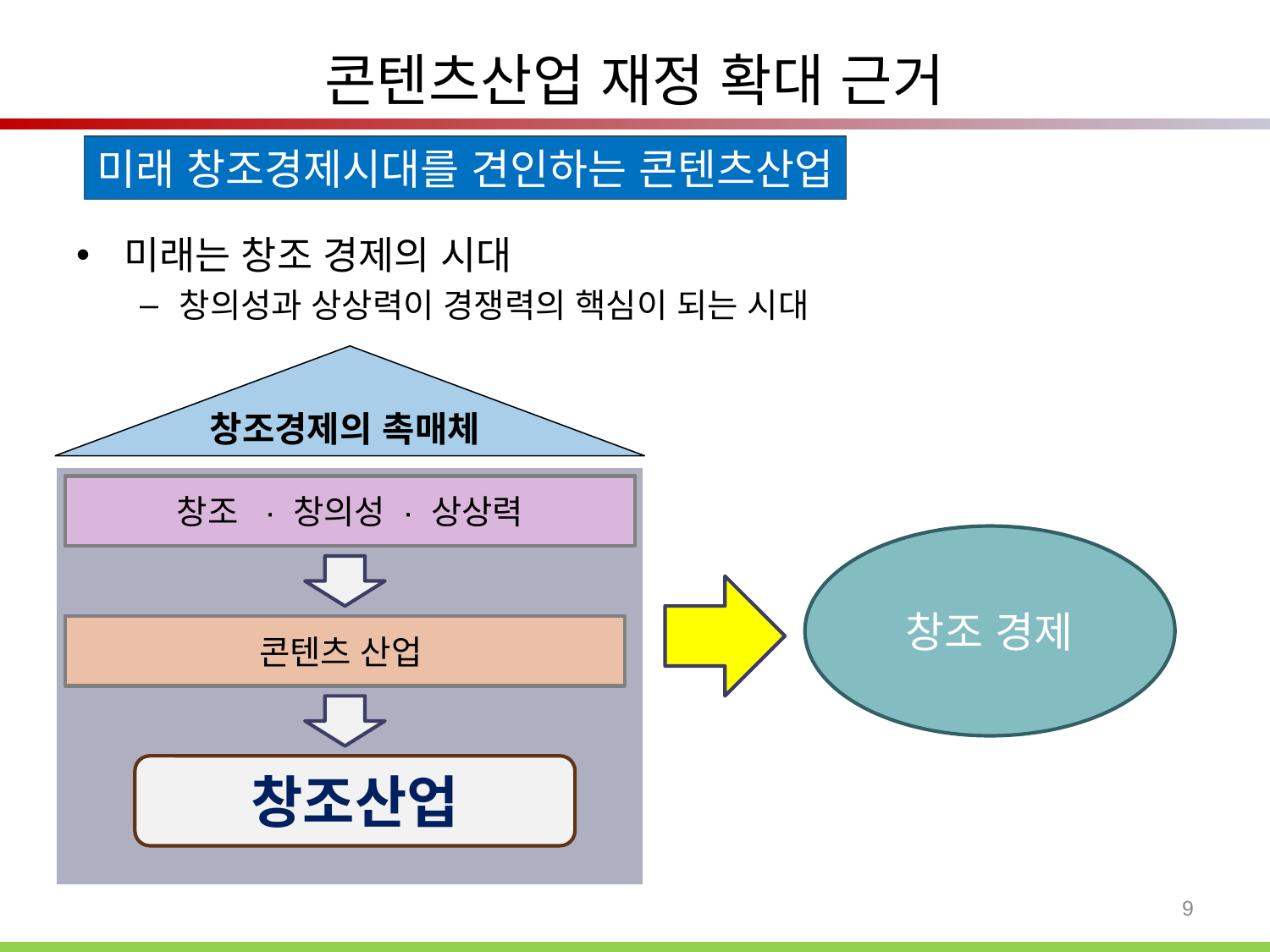

# 콘텐츠산업 재정 확대 근거
미래 창조경제시대를 견인하는 콘텐츠산업

미래는 창조 경제의 시대
창의성과 상상력이 경쟁력의 핵심이 되는 시대
창조경제의 촉매체

창조  · 창의성 · 상상력
  창조 경제

콘텐츠 산업

창조산업
9